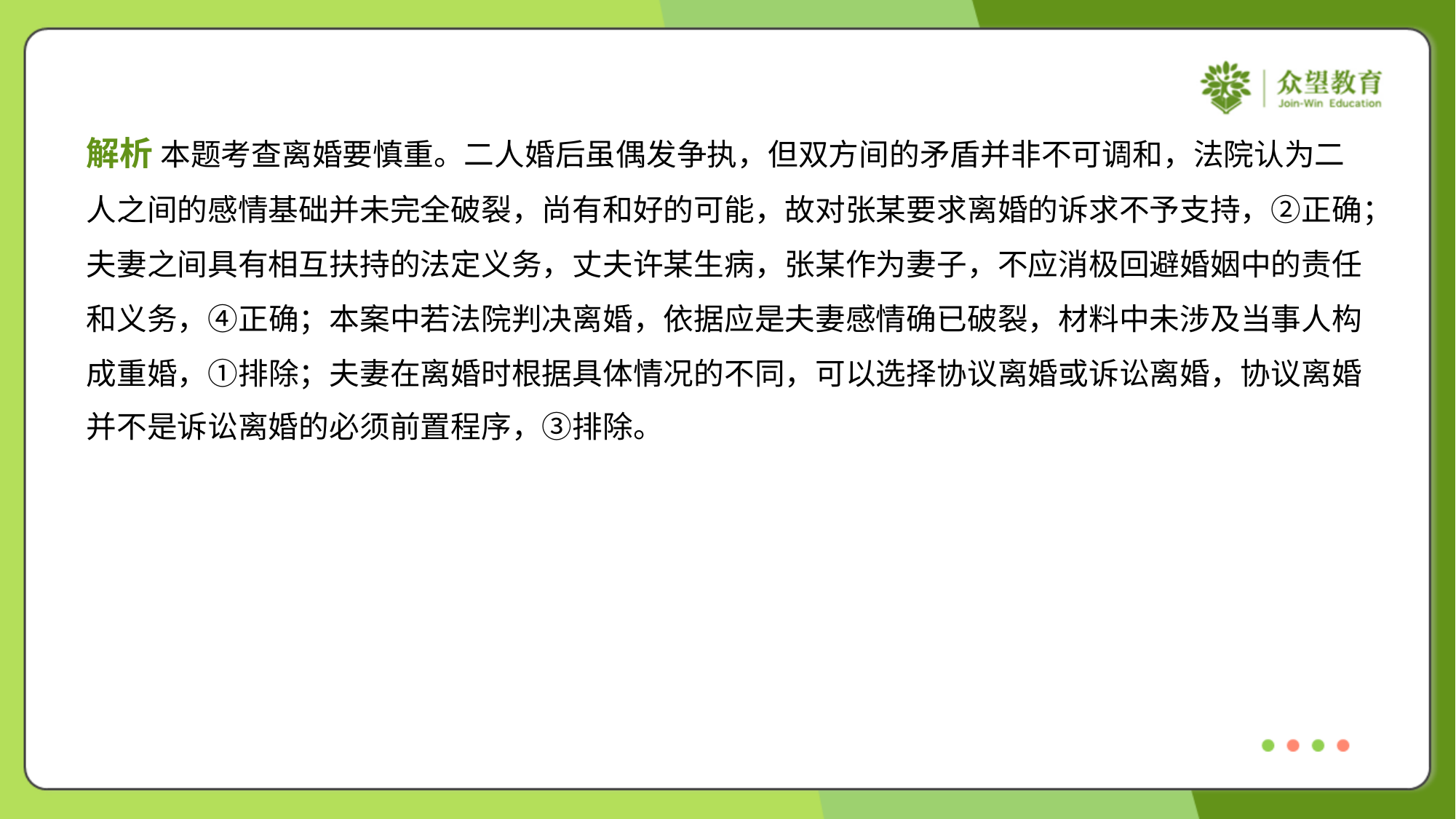

解析 本题考查离婚要慎重。二人婚后虽偶发争执，但双方间的矛盾并非不可调和，法院认为二
人之间的感情基础并未完全破裂，尚有和好的可能，故对张某要求离婚的诉求不予支持，②正确；
夫妻之间具有相互扶持的法定义务，丈夫许某生病，张某作为妻子，不应消极回避婚姻中的责任
和义务，④正确；本案中若法院判决离婚，依据应是夫妻感情确已破裂，材料中未涉及当事人构
成重婚，①排除；夫妻在离婚时根据具体情况的不同，可以选择协议离婚或诉讼离婚，协议离婚
并不是诉讼离婚的必须前置程序，③排除。